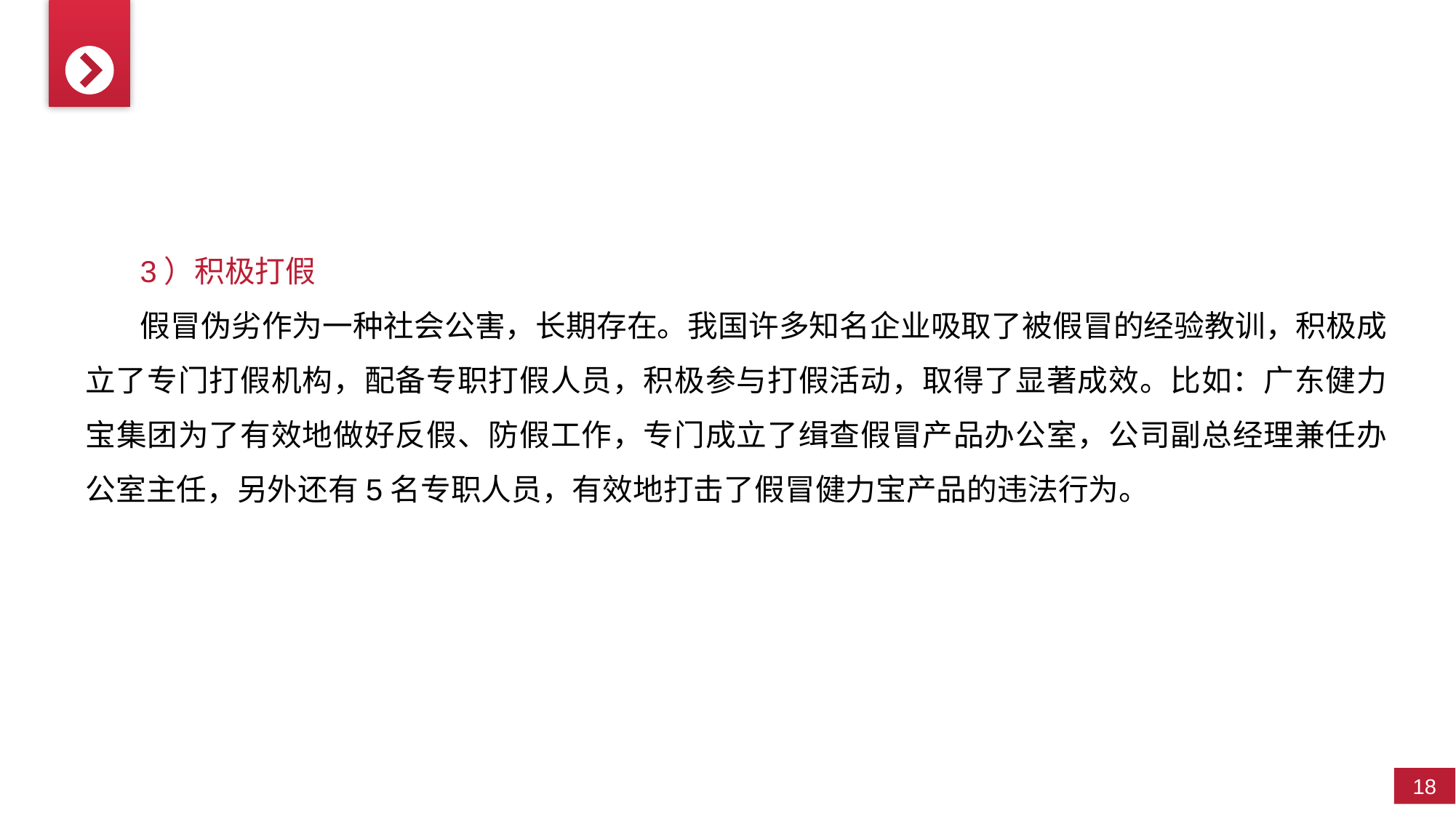

3）积极打假
假冒伪劣作为一种社会公害，长期存在。我国许多知名企业吸取了被假冒的经验教训，积极成立了专门打假机构，配备专职打假人员，积极参与打假活动，取得了显著成效。比如：广东健力宝集团为了有效地做好反假、防假工作，专门成立了缉查假冒产品办公室，公司副总经理兼任办公室主任，另外还有5名专职人员，有效地打击了假冒健力宝产品的违法行为。